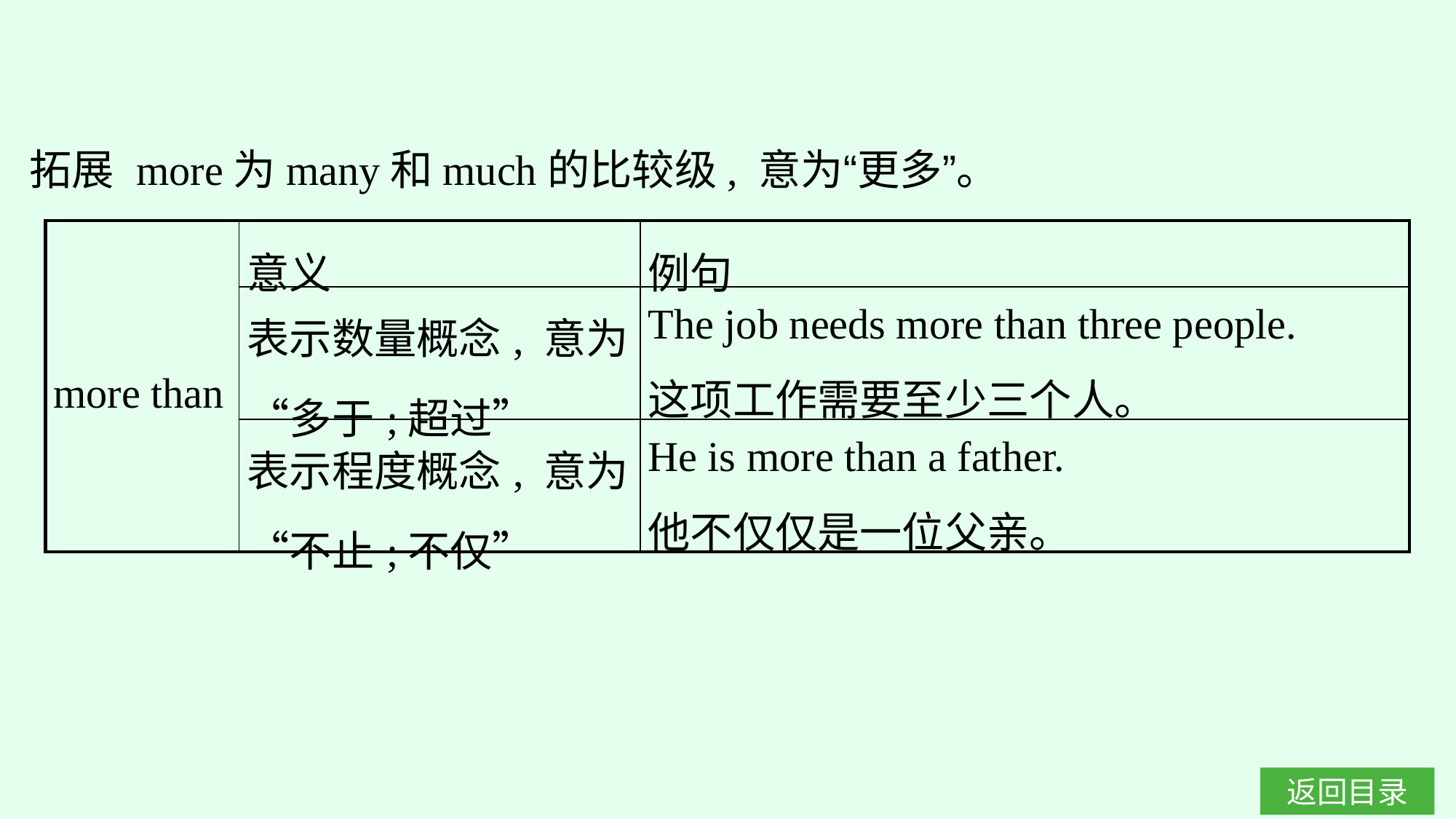

拓展 more为many和much的比较级, 意为“更多”。
| more than | 意义 | 例句 |
| --- | --- | --- |
|  | 表示数量概念, 意为“多于;超过” | The job needs more than three people. 这项工作需要至少三个人。 |
|  | 表示程度概念, 意为“不止;不仅” | He is more than a father. 他不仅仅是一位父亲。 |